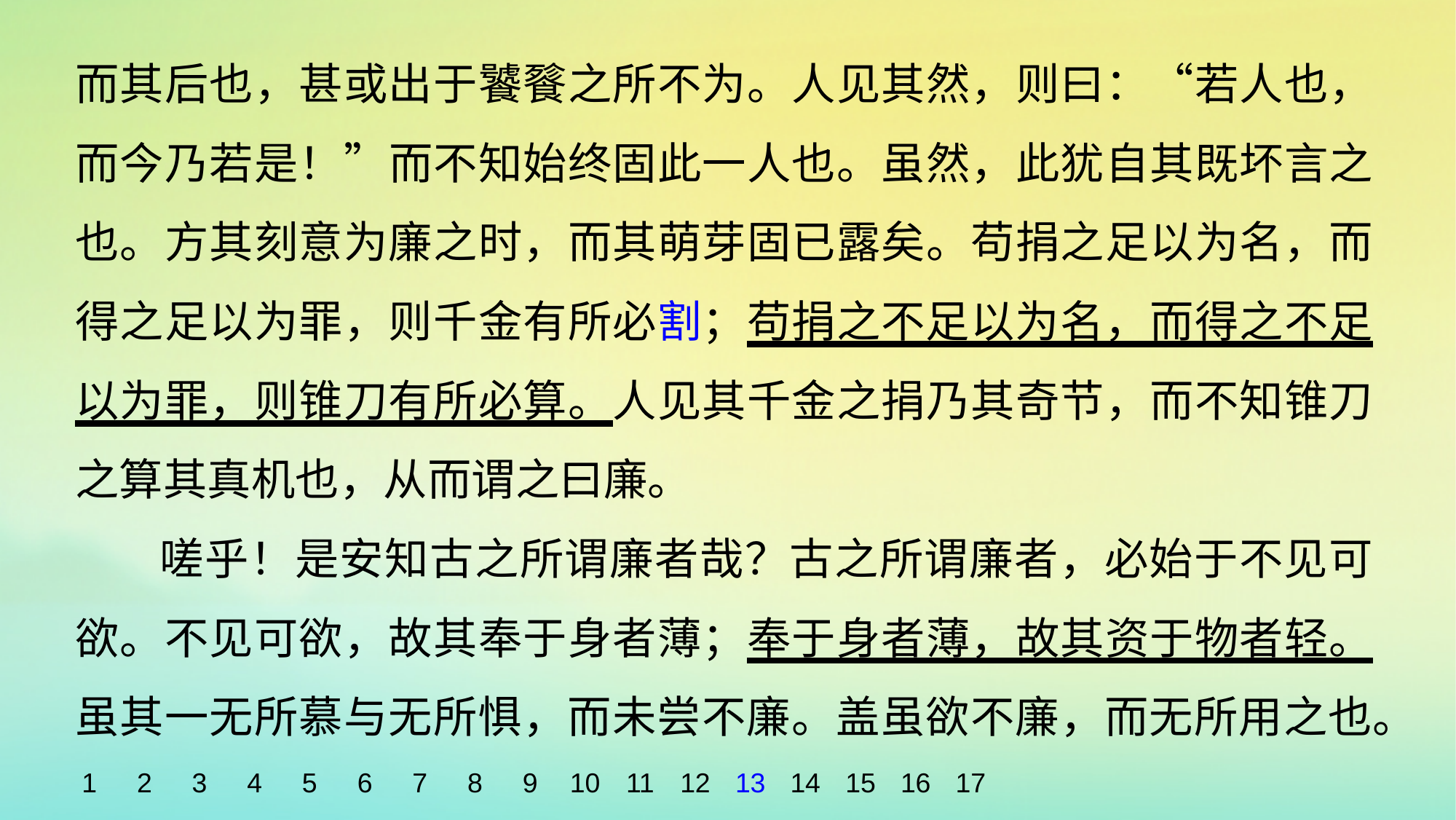

而其后也，甚或出于饕餮之所不为。人见其然，则曰：“若人也，而今乃若是！”而不知始终固此一人也。虽然，此犹自其既坏言之也。方其刻意为廉之时，而其萌芽固已露矣。苟捐之足以为名，而得之足以为罪，则千金有所必割；苟捐之不足以为名，而得之不足以为罪，则锥刀有所必算。人见其千金之捐乃其奇节，而不知锥刀之算其真机也，从而谓之曰廉。
嗟乎！是安知古之所谓廉者哉？古之所谓廉者，必始于不见可欲。不见可欲，故其奉于身者薄；奉于身者薄，故其资于物者轻。虽其一无所慕与无所惧，而未尝不廉。盖虽欲不廉，而无所用之也。
1
2
3
4
5
6
7
8
9
10
11
12
13
14
15
16
17